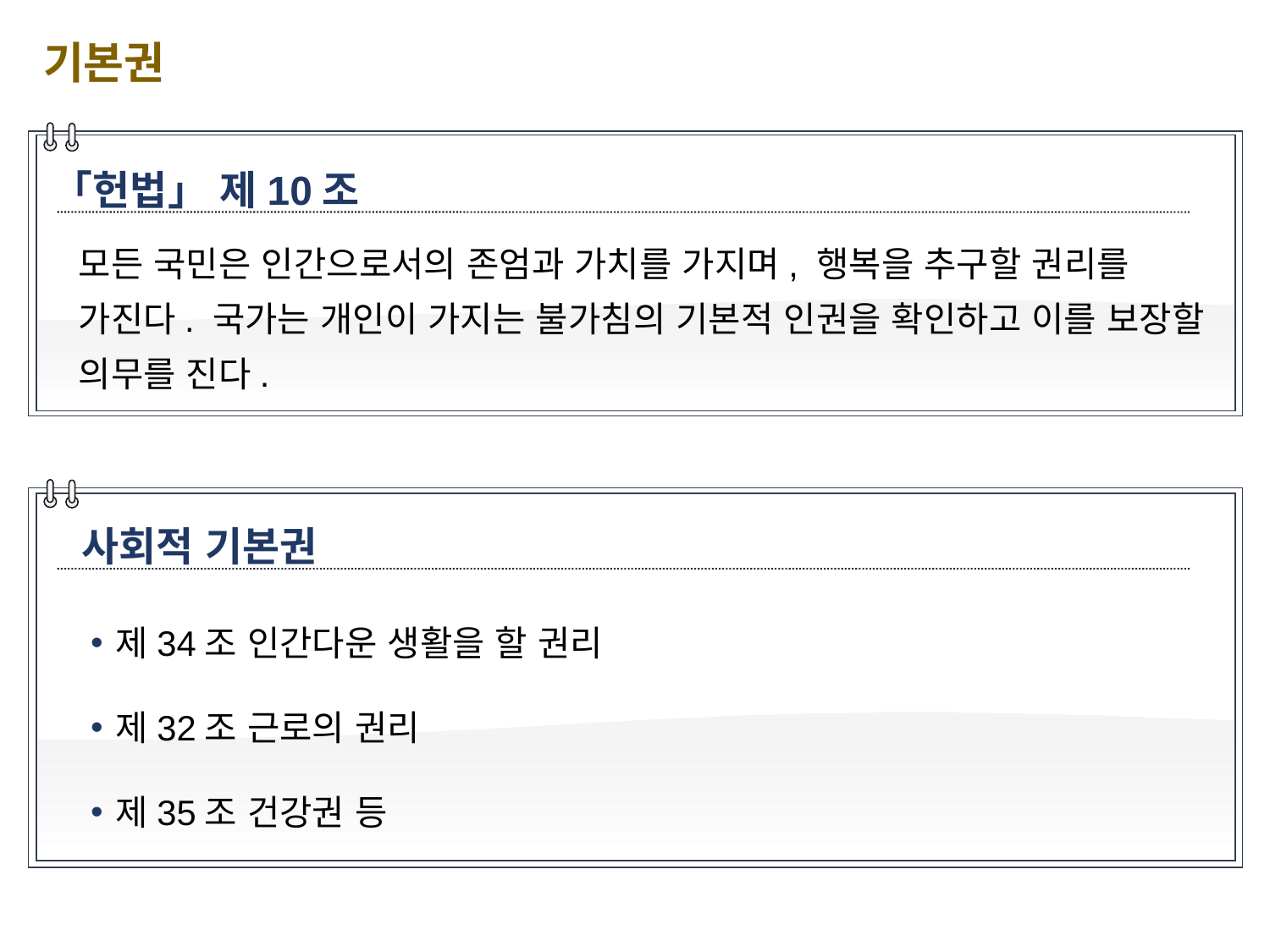

기본권

「헌법」 제10조

모든 국민은 인간으로서의 존엄과 가치를 가지며, 행복을 추구할 권리를 가진다. 국가는 개인이 가지는 불가침의 기본적 인권을 확인하고 이를 보장할 의무를 진다.

사회적 기본권

제34조 인간다운 생활을 할 권리
제32조 근로의 권리
제35조 건강권 등